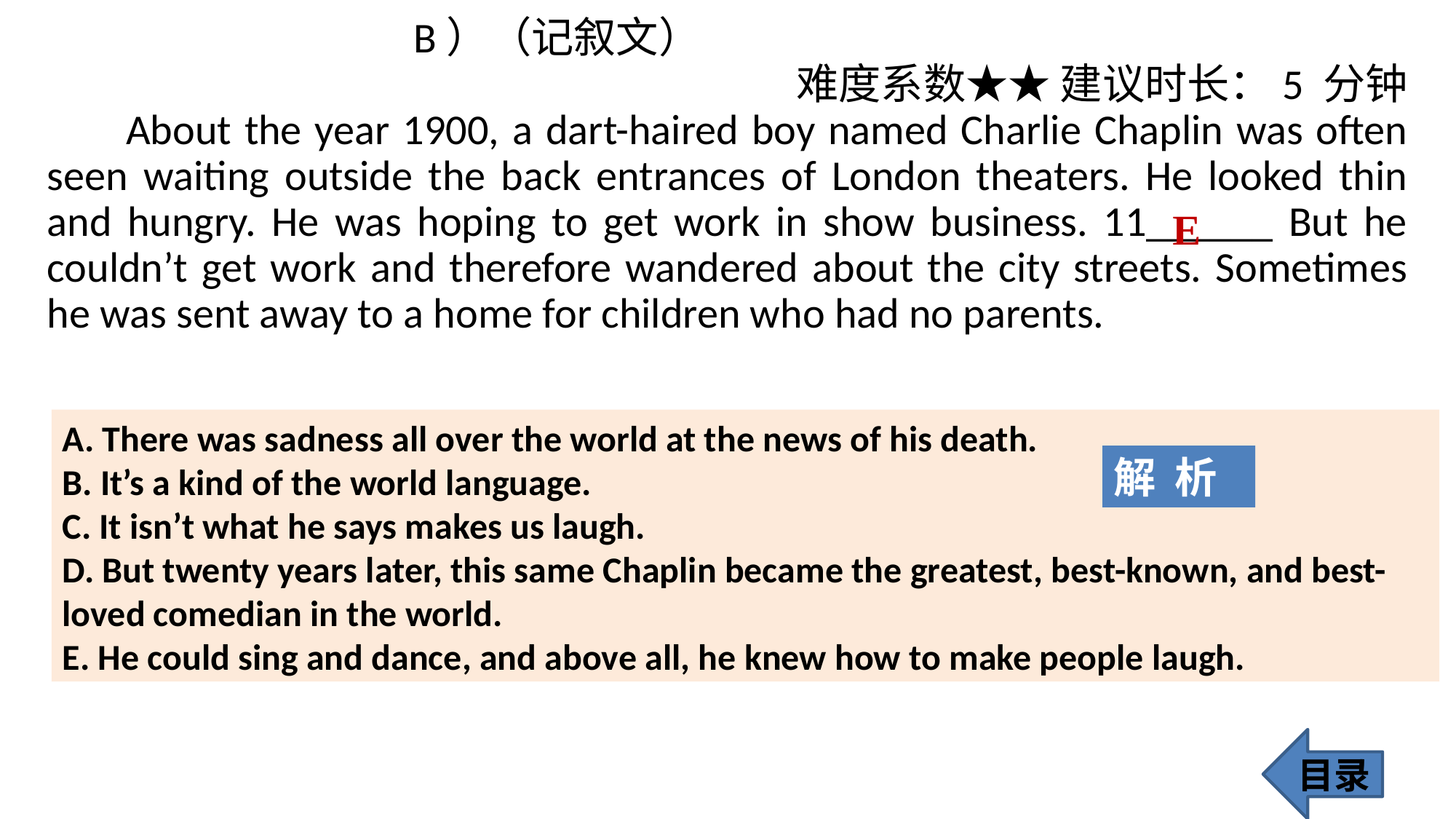

B）（记叙文）
难度系数★★ 建议时长：5 分钟
      About the year 1900, a dart-haired boy named Charlie Chaplin was often seen waiting outside the back entrances of London theaters. He looked thin and hungry. He was hoping to get work in show business. 11______ But he couldn’t get work and therefore wandered about the city streets. Sometimes he was sent away to a home for children who had no parents.
E
A. There was sadness all over the world at the news of his death.
B. It’s a kind of the world language.
C. It isn’t what he says makes us laugh.
D. But twenty years later, this same Chaplin became the greatest, best-known, and best-loved comedian in the world.
E. He could sing and dance, and above all, he knew how to make people laugh.
解  析
目录
281